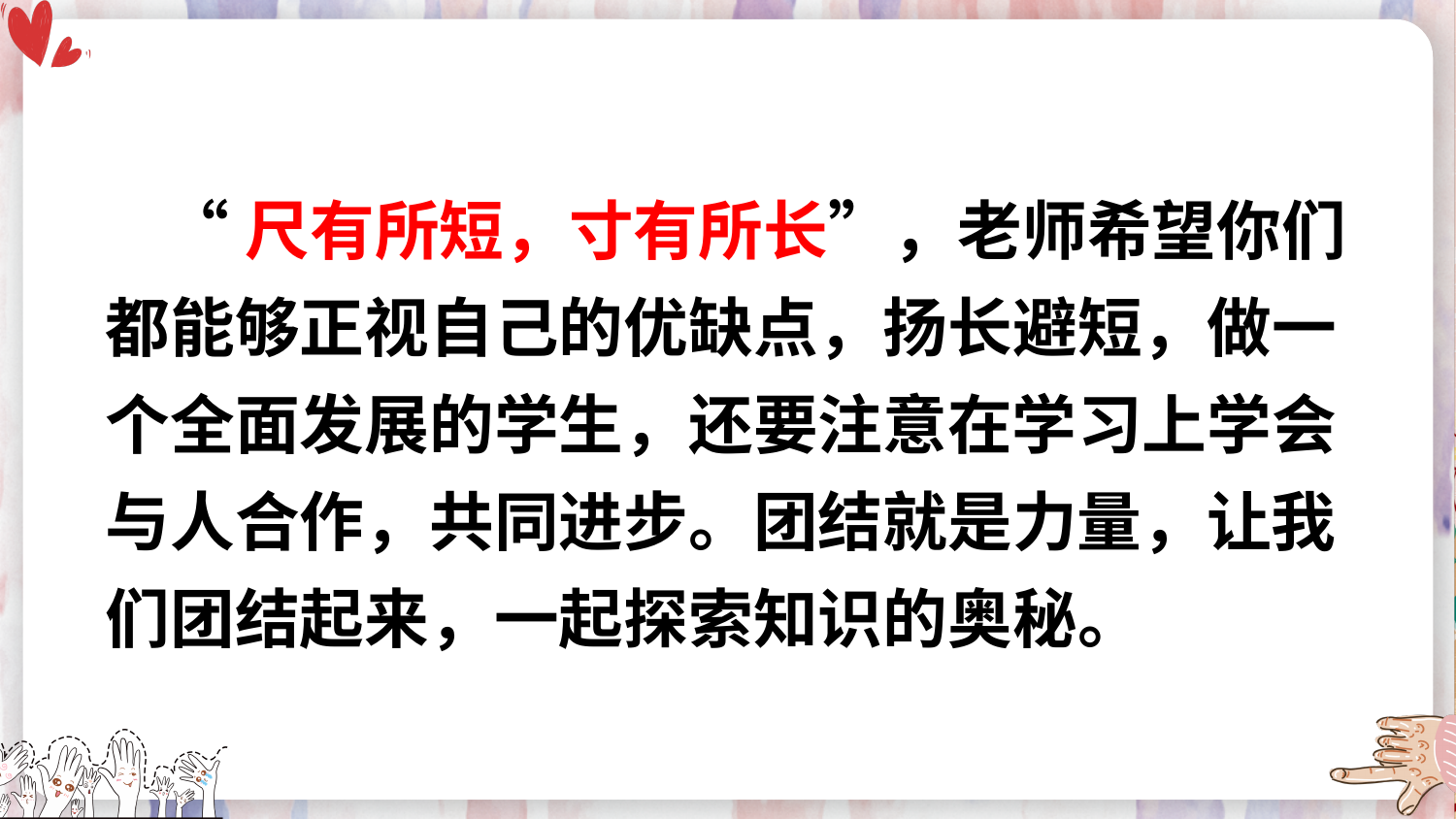

“尺有所短，寸有所长”，老师希望你们都能够正视自己的优缺点，扬长避短，做一个全面发展的学生，还要注意在学习上学会与人合作，共同进步。团结就是力量，让我们团结起来，一起探索知识的奥秘。